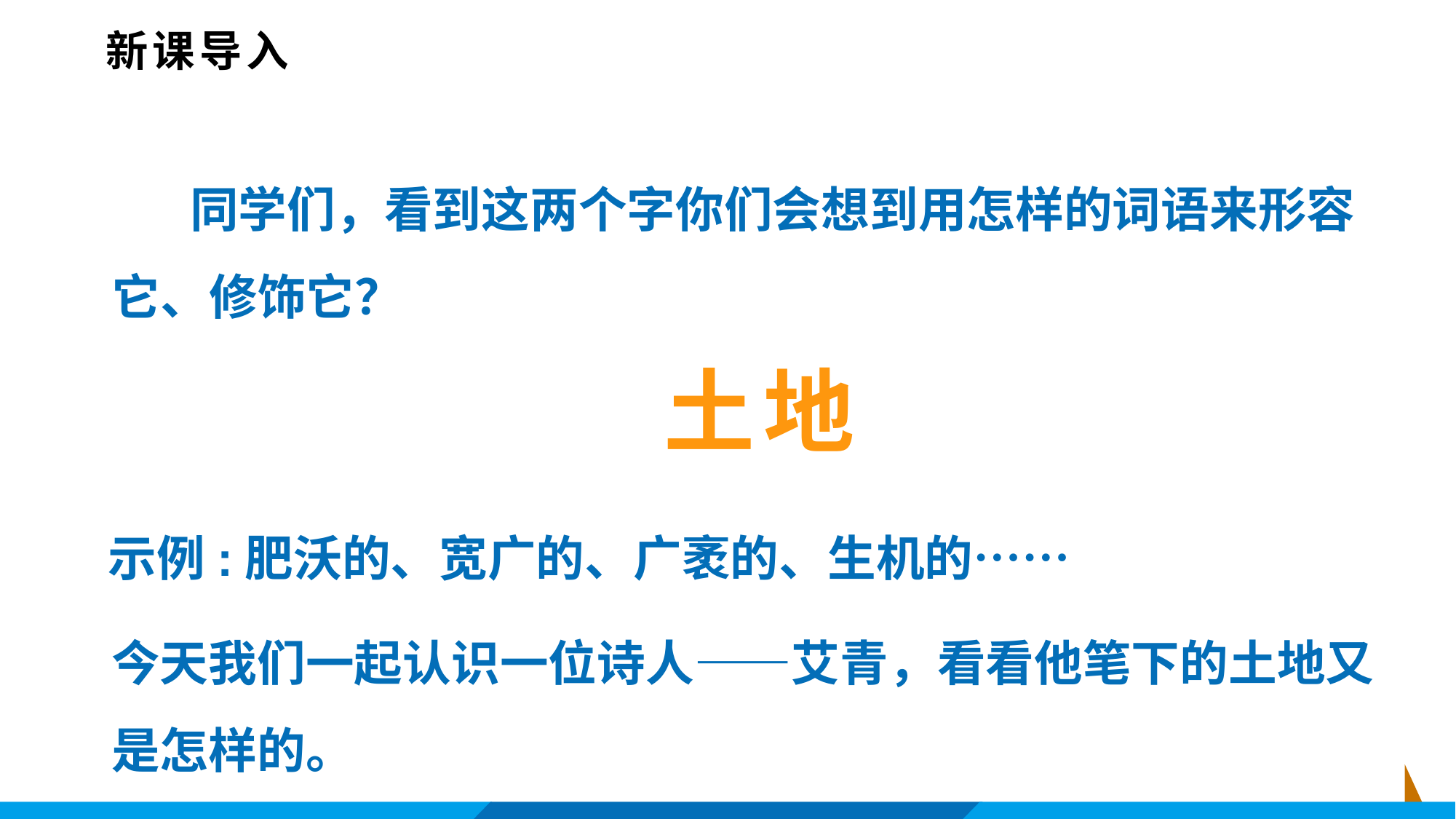

新课导入
      同学们，看到这两个字你们会想到用怎样的词语来形容它、修饰它？
土地
示例:肥沃的、宽广的、广袤的、生机的……
今天我们一起认识一位诗人——艾青，看看他笔下的土地又是怎样的。